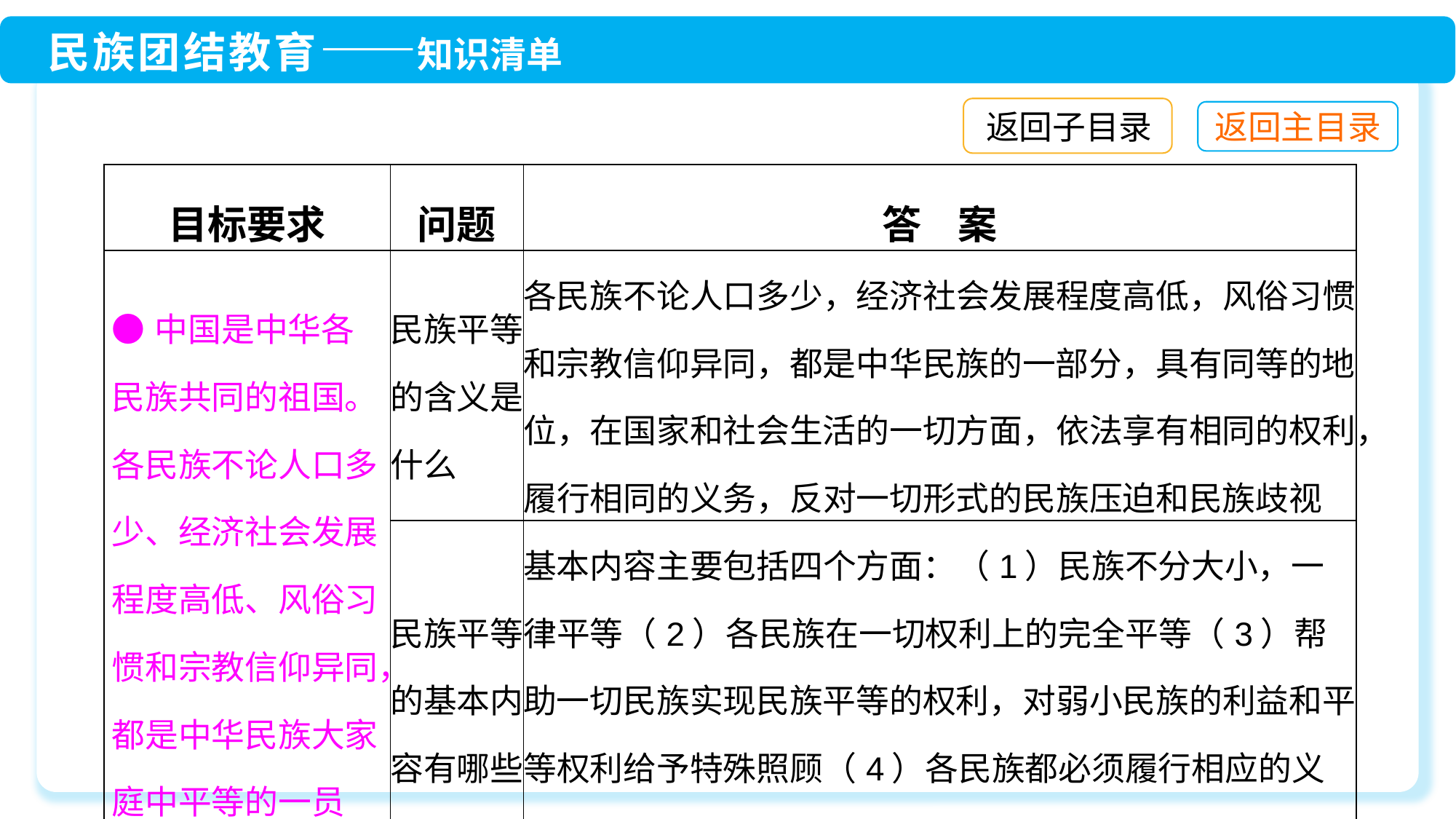

返回子目录
| 目标要求 | 问题 | 答 案 |
| --- | --- | --- |
| ●中国是中华各民族共同的祖国。各民族不论人口多少、经济社会发展程度高低、风俗习惯和宗教信仰异同，都是中华民族大家庭中平等的一员 | 民族平等的含义是什么 | 各民族不论人口多少，经济社会发展程度高低，风俗习惯和宗教信仰异同，都是中华民族的一部分，具有同等的地位，在国家和社会生活的一切方面，依法享有相同的权利，履行相同的义务，反对一切形式的民族压迫和民族歧视 |
|  | 民族平等的基本内容有哪些 | 基本内容主要包括四个方面：（1）民族不分大小，一律平等（2）各民族在一切权利上的完全平等（3）帮助一切民族实现民族平等的权利，对弱小民族的利益和平等权利给予特殊照顾（4）各民族都必须履行相应的义务 |